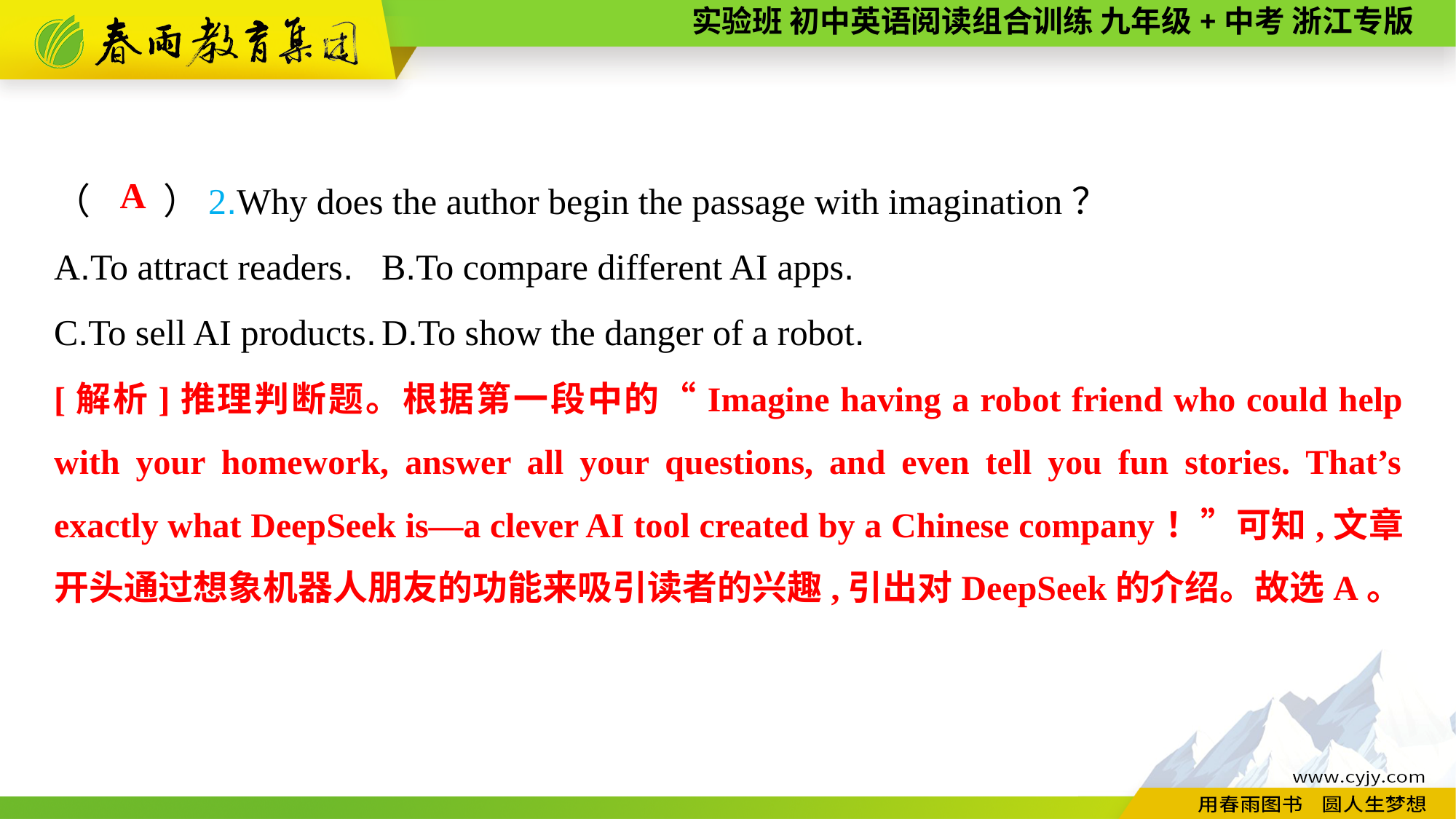

（　　）2.Why does the author begin the passage with imagination？
A.To attract readers.	B.To compare different AI apps.
C.To sell AI products.	D.To show the danger of a robot.
A
[解析]推理判断题。根据第一段中的“Imagine having a robot friend who could help with your homework, answer all your questions, and even tell you fun stories. That’s exactly what DeepSeek is—a clever AI tool created by a Chinese company！”可知,文章开头通过想象机器人朋友的功能来吸引读者的兴趣,引出对DeepSeek的介绍。故选A。